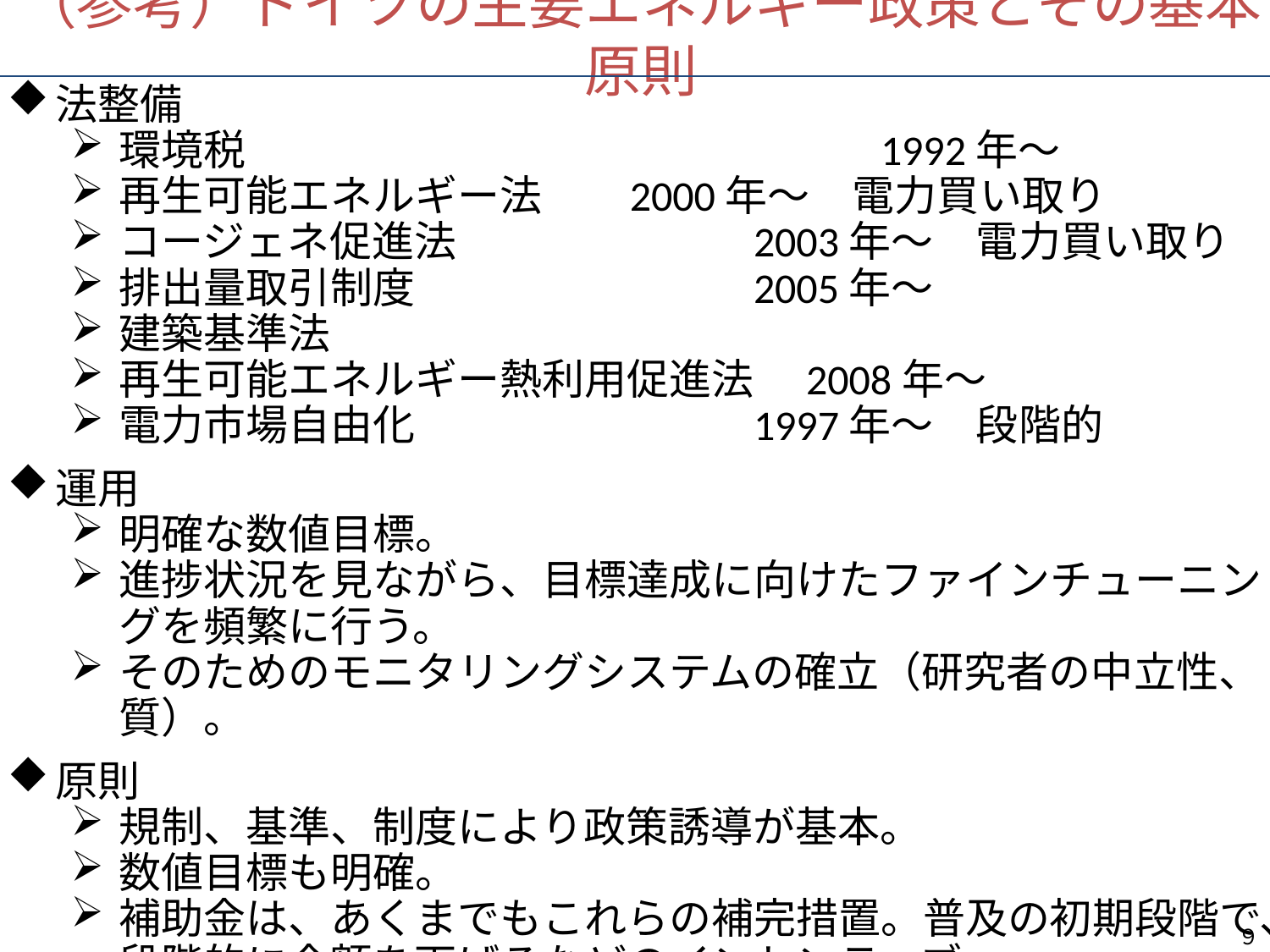

（参考）ドイツの主要エネルギー政策とその基本原則
法整備
環境税　　　　　　　　　　　　	1992年～
再生可能エネルギー法　　	2000年～　電力買い取り
コージェネ促進法　　　　　　	2003年～　電力買い取り
排出量取引制度　　　　　　	2005年～
建築基準法
再生可能エネルギー熱利用促進法　2008年～
電力市場自由化		1997年～　段階的

運用
明確な数値目標。
進捗状況を見ながら、目標達成に向けたファインチューニングを頻繁に行う。
そのためのモニタリングシステムの確立（研究者の中立性、質）。

原則
規制、基準、制度により政策誘導が基本。
数値目標も明確。
補助金は、あくまでもこれらの補完措置。普及の初期段階で、段階的に金額を下げるなどのインセンティブ。
９